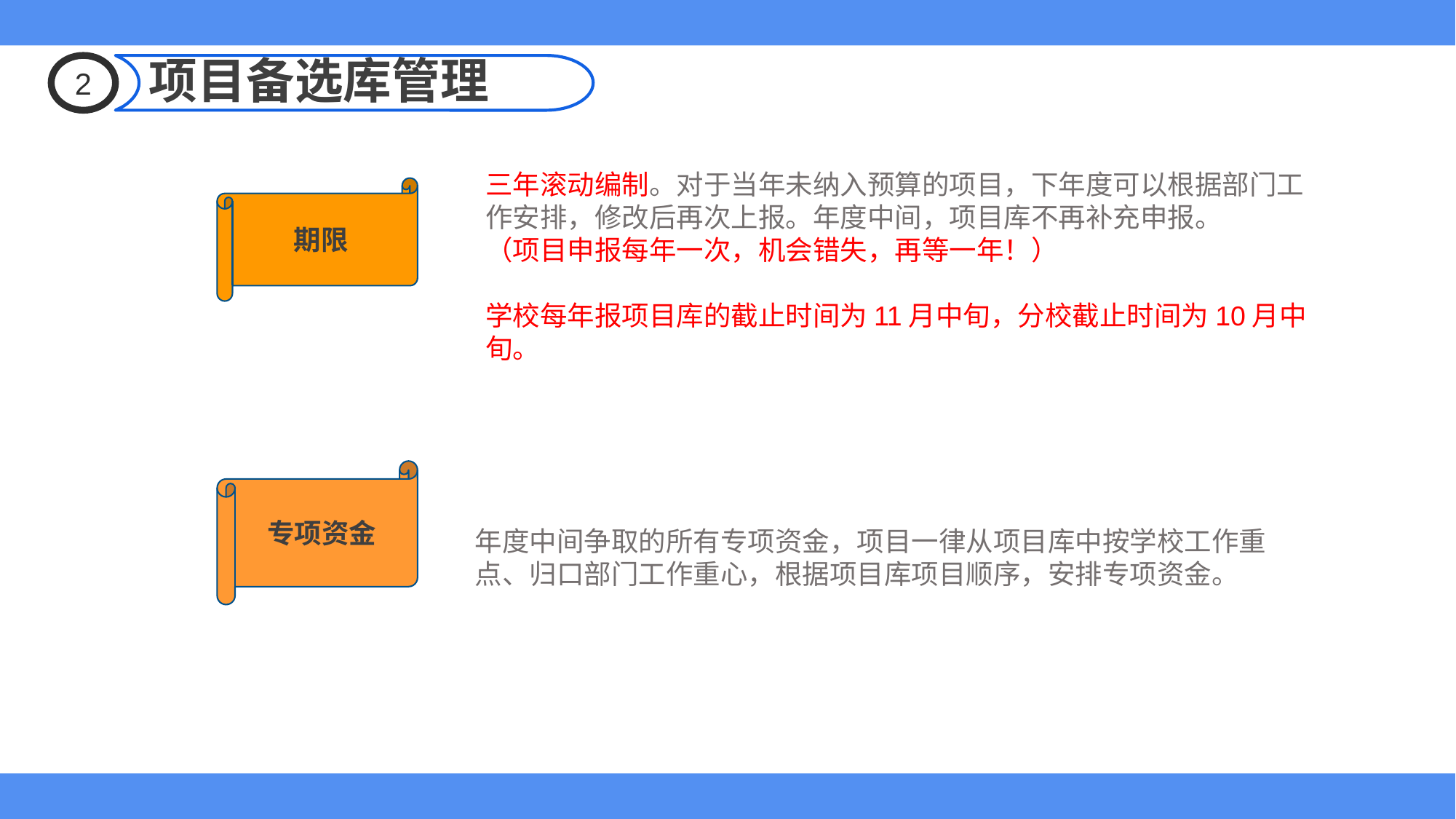

2
  项目备选库管理
三年滚动编制。对于当年未纳入预算的项目，下年度可以根据部门工作安排，修改后再次上报。年度中间，项目库不再补充申报。
（项目申报每年一次，机会错失，再等一年！）

学校每年报项目库的截止时间为11月中旬，分校截止时间为10月中旬。

期限
专项资金
年度中间争取的所有专项资金，项目一律从项目库中按学校工作重点、归口部门工作重心，根据项目库项目顺序，安排专项资金。